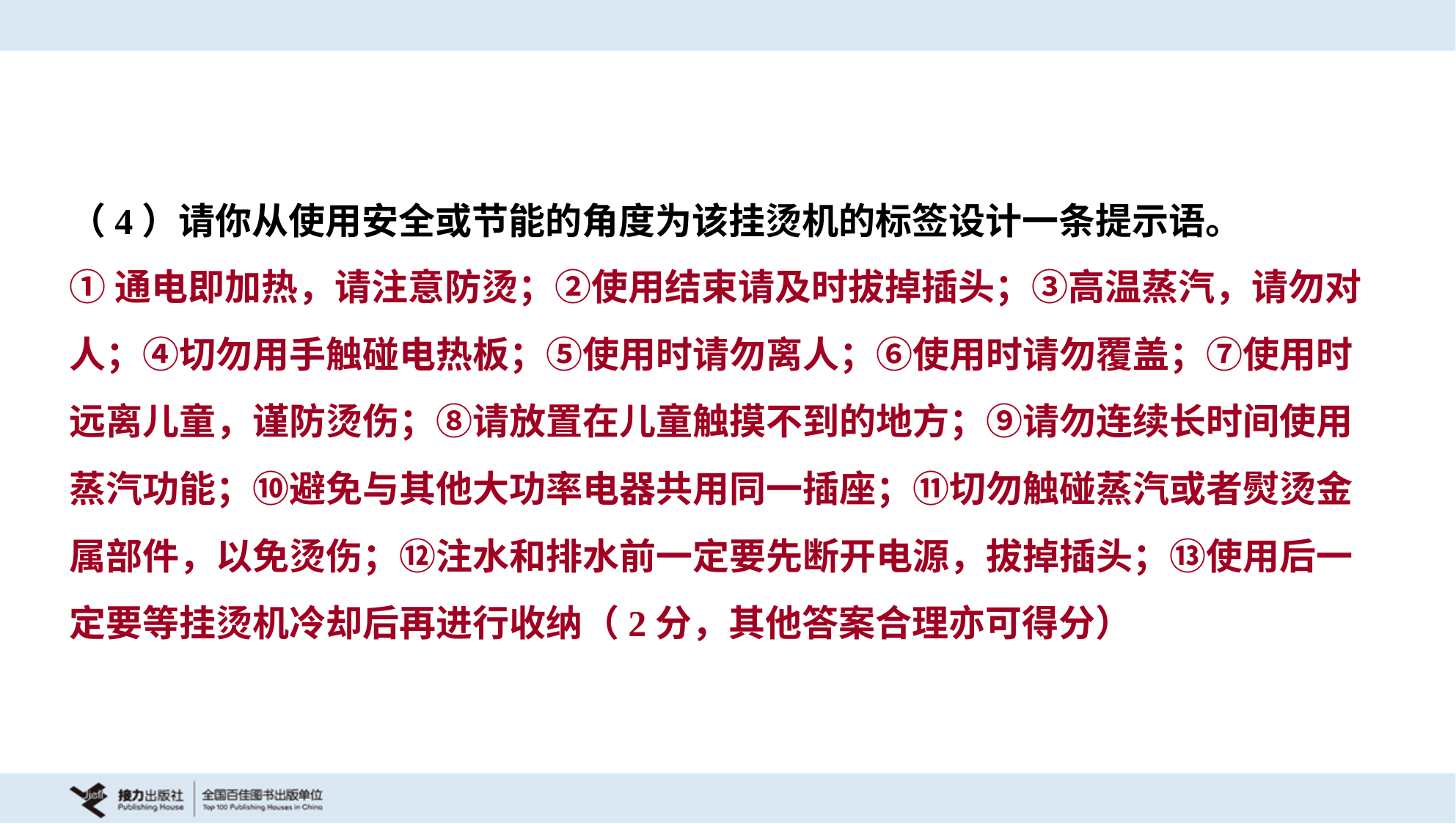

（4）请你从使用安全或节能的角度为该挂烫机的标签设计一条提示语。
①通电即加热，请注意防烫；②使用结束请及时拔掉插头；③高温蒸汽，请勿对
人；④切勿用手触碰电热板；⑤使用时请勿离人；⑥使用时请勿覆盖；⑦使用时
远离儿童，谨防烫伤；⑧请放置在儿童触摸不到的地方；⑨请勿连续长时间使用
蒸汽功能；⑩避免与其他大功率电器共用同一插座；⑪切勿触碰蒸汽或者熨烫金
属部件，以免烫伤；⑫注水和排水前一定要先断开电源，拔掉插头；⑬使用后一
定要等挂烫机冷却后再进行收纳（2分，其他答案合理亦可得分）